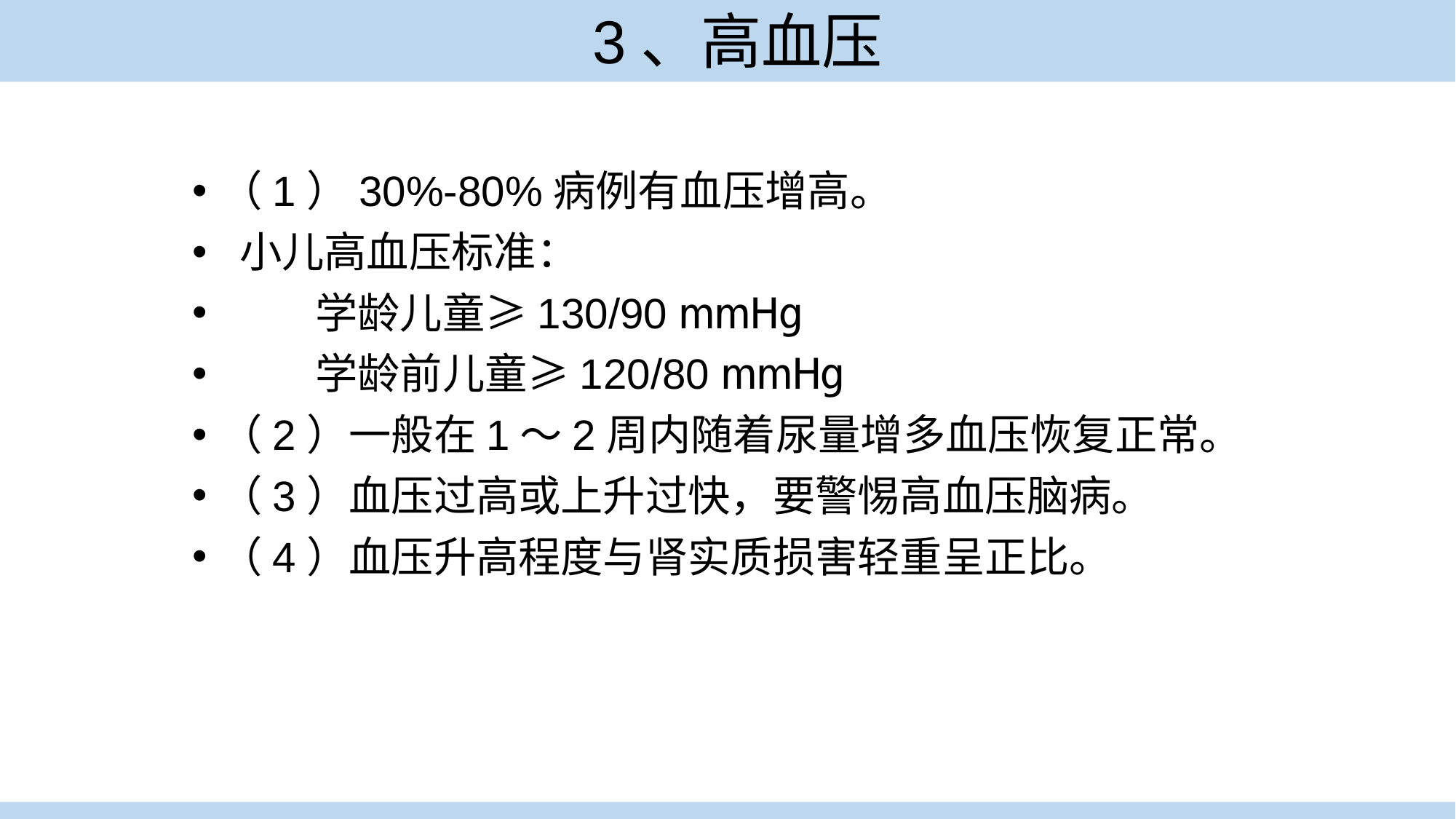

# 3、高血压
（1）30%-80%病例有血压增高。
 小儿高血压标准：
         学龄儿童≥130/90 mmHg
         学龄前儿童≥120/80 mmHg
（2）一般在1～2周内随着尿量增多血压恢复正常。
（3）血压过高或上升过快，要警惕高血压脑病。
（4）血压升高程度与肾实质损害轻重呈正比。